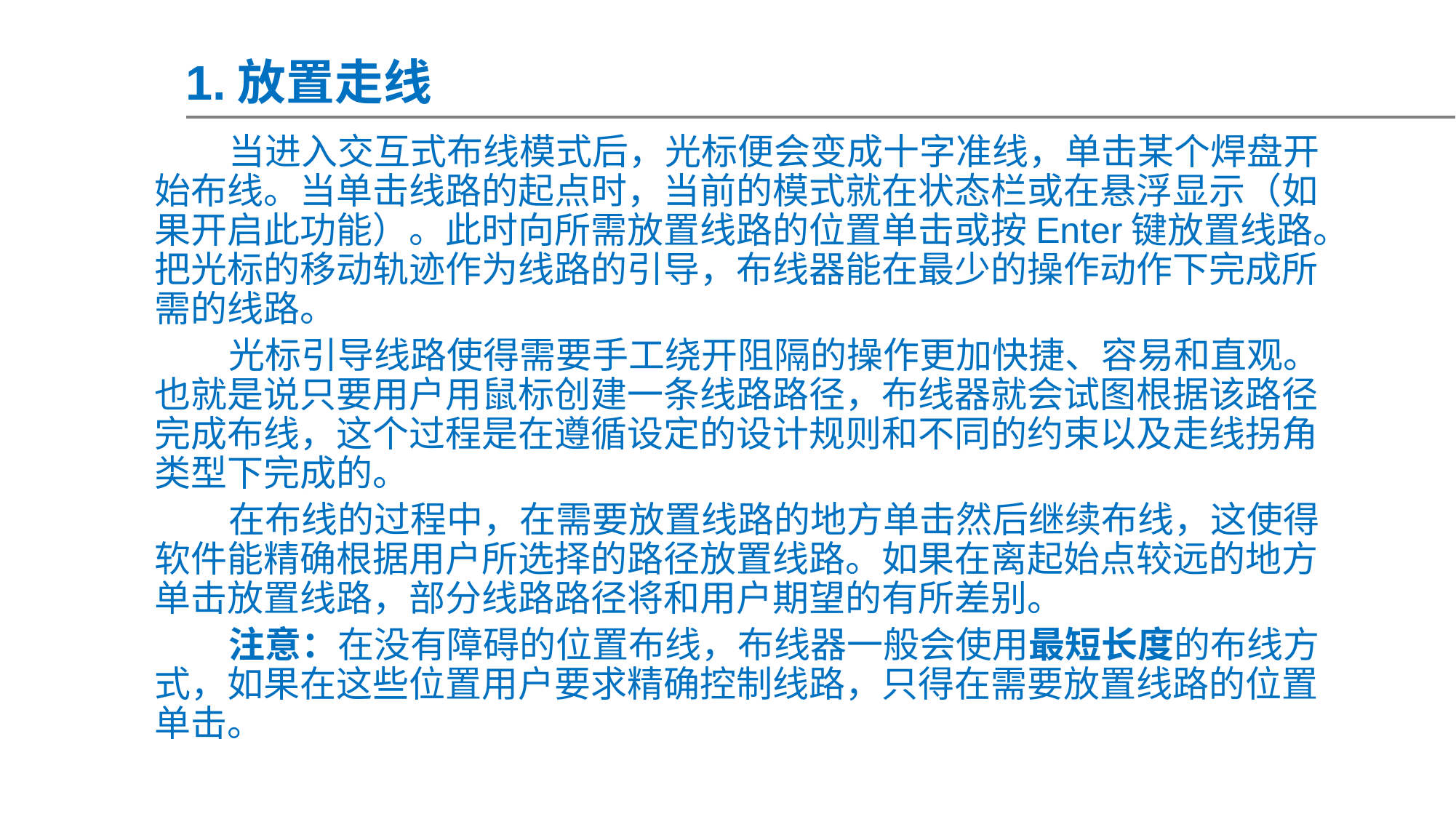

1.放置走线
当进入交互式布线模式后，光标便会变成十字准线，单击某个焊盘开始布线。当单击线路的起点时，当前的模式就在状态栏或在悬浮显示（如果开启此功能）。此时向所需放置线路的位置单击或按Enter键放置线路。把光标的移动轨迹作为线路的引导，布线器能在最少的操作动作下完成所需的线路。
光标引导线路使得需要手工绕开阻隔的操作更加快捷、容易和直观。也就是说只要用户用鼠标创建一条线路路径，布线器就会试图根据该路径完成布线，这个过程是在遵循设定的设计规则和不同的约束以及走线拐角类型下完成的。
在布线的过程中，在需要放置线路的地方单击然后继续布线，这使得软件能精确根据用户所选择的路径放置线路。如果在离起始点较远的地方单击放置线路，部分线路路径将和用户期望的有所差别。
注意：在没有障碍的位置布线，布线器一般会使用最短长度的布线方式，如果在这些位置用户要求精确控制线路，只得在需要放置线路的位置单击。